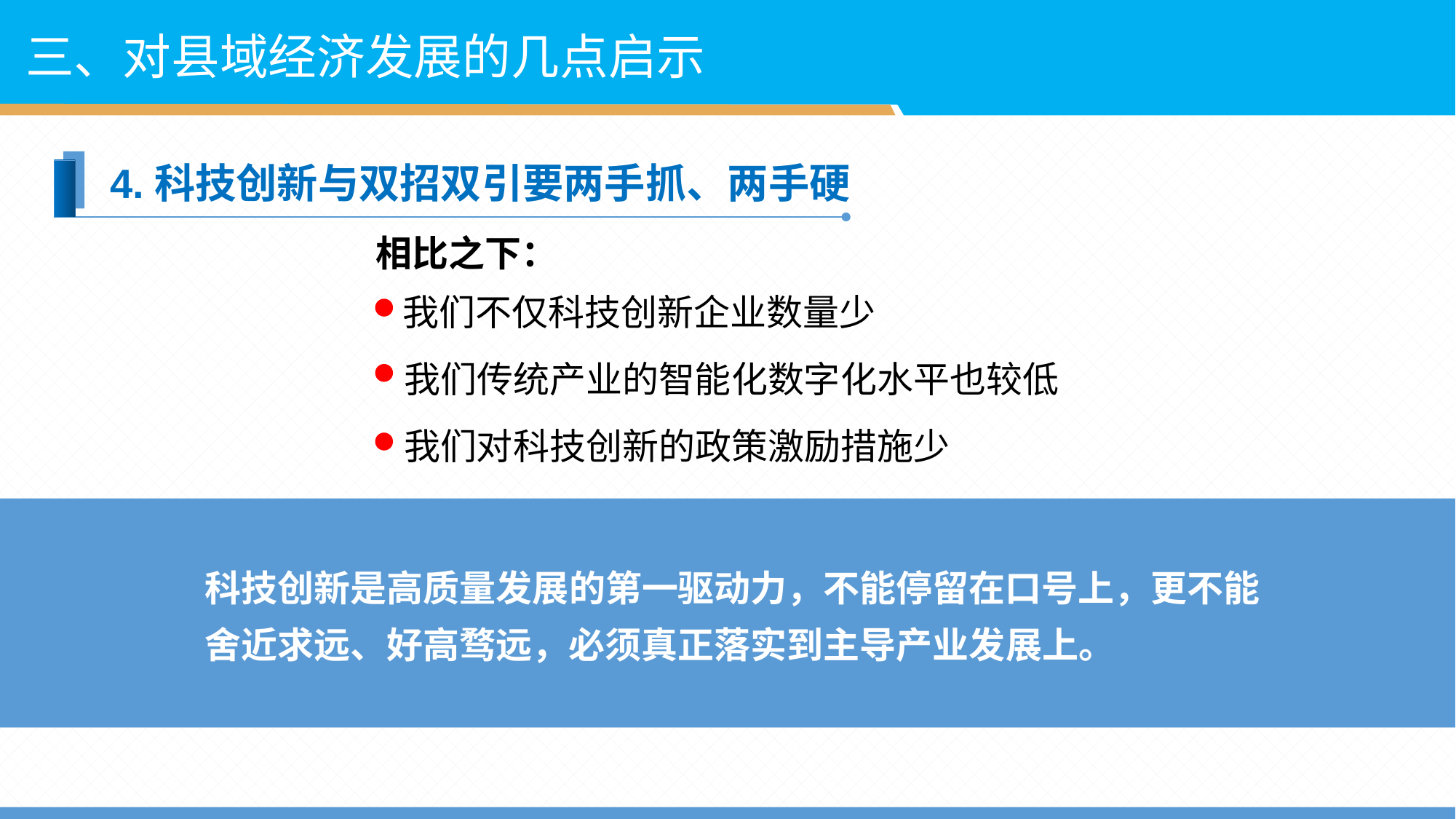

三、对县域经济发展的几点启示

4.科技创新与双招双引要两手抓、两手硬

相比之下：
我们不仅科技创新企业数量少

我们传统产业的智能化数字化水平也较低

我们对科技创新的政策激励措施少

科技创新是高质量发展的第一驱动力，不能停留在口号上，更不能舍近求远、好高骛远，必须真正落实到主导产业发展上。